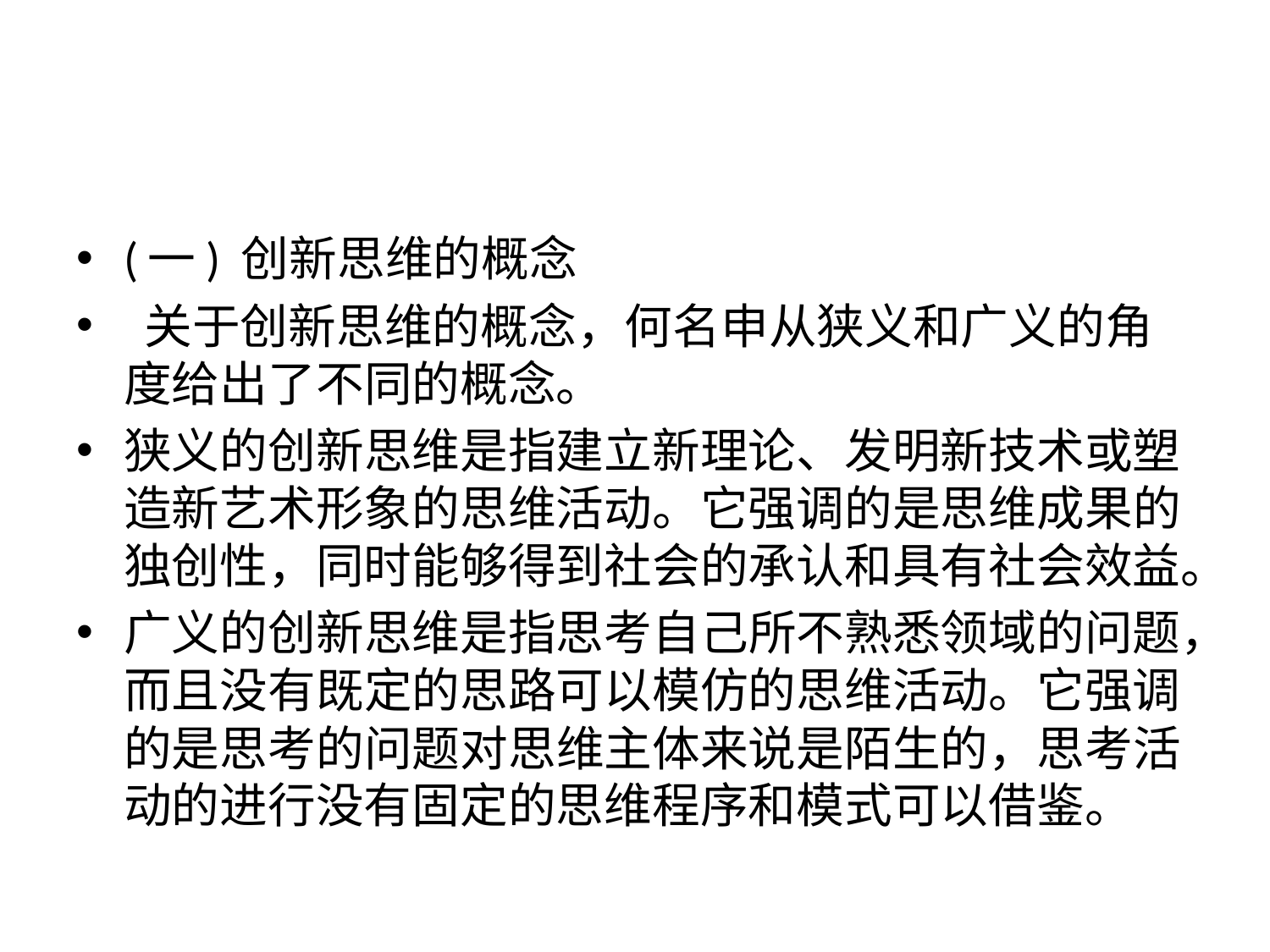

#
(一) 创新思维的概念
 关于创新思维的概念，何名申从狭义和广义的角度给出了不同的概念。
狭义的创新思维是指建立新理论、发明新技术或塑造新艺术形象的思维活动。它强调的是思维成果的独创性，同时能够得到社会的承认和具有社会效益。
广义的创新思维是指思考自己所不熟悉领域的问题，而且没有既定的思路可以模仿的思维活动。它强调的是思考的问题对思维主体来说是陌生的，思考活动的进行没有固定的思维程序和模式可以借鉴。